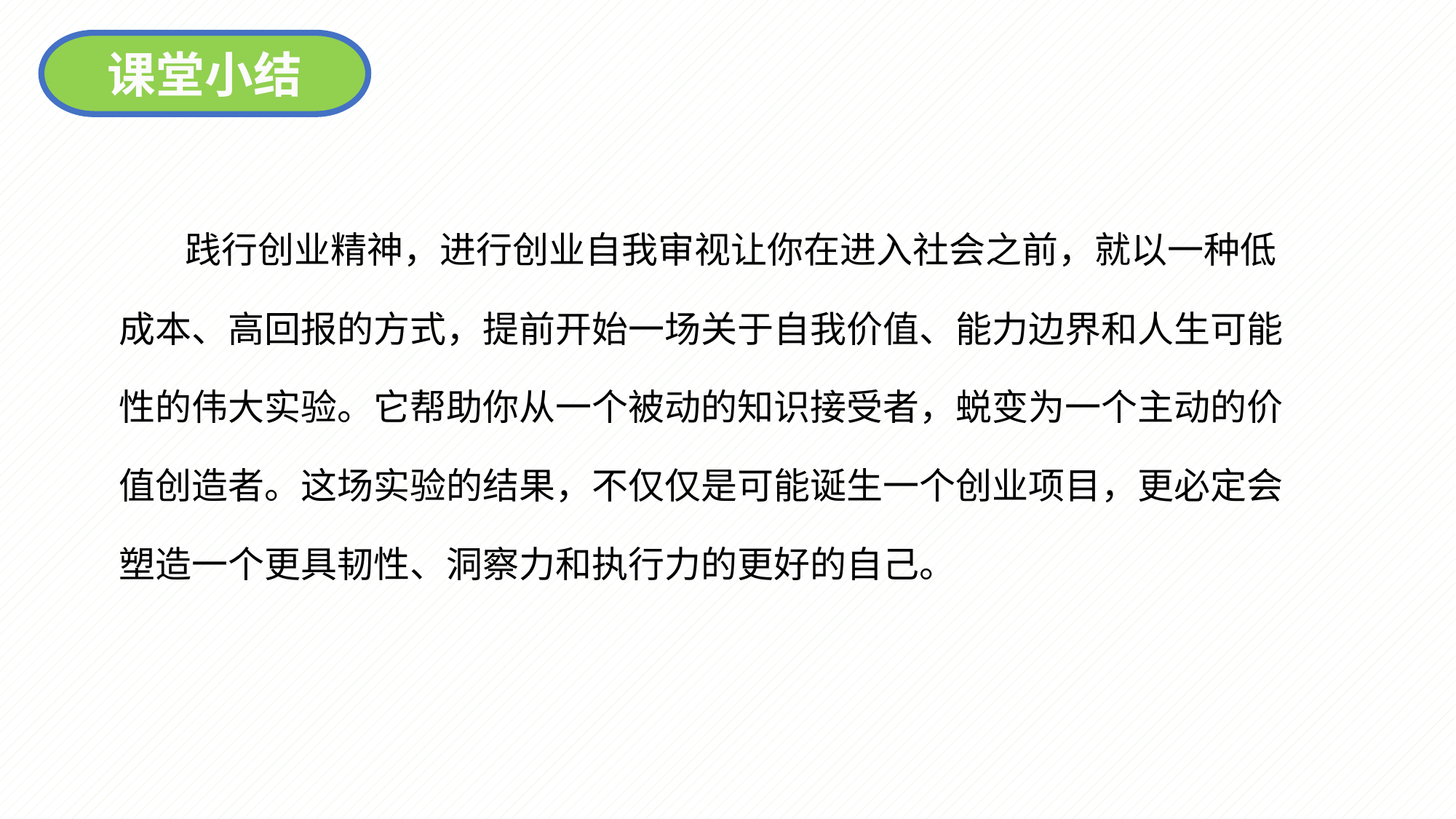

课堂小结
       践行创业精神，进行创业自我审视让你在进入社会之前，就以一种低成本、高回报的方式，提前开始一场关于自我价值、能力边界和人生可能性的伟大实验。它帮助你从一个被动的知识接受者，蜕变为一个主动的价值创造者。这场实验的结果，不仅仅是可能诞生一个创业项目，更必定会塑造一个更具韧性、洞察力和执行力的更好的自己。